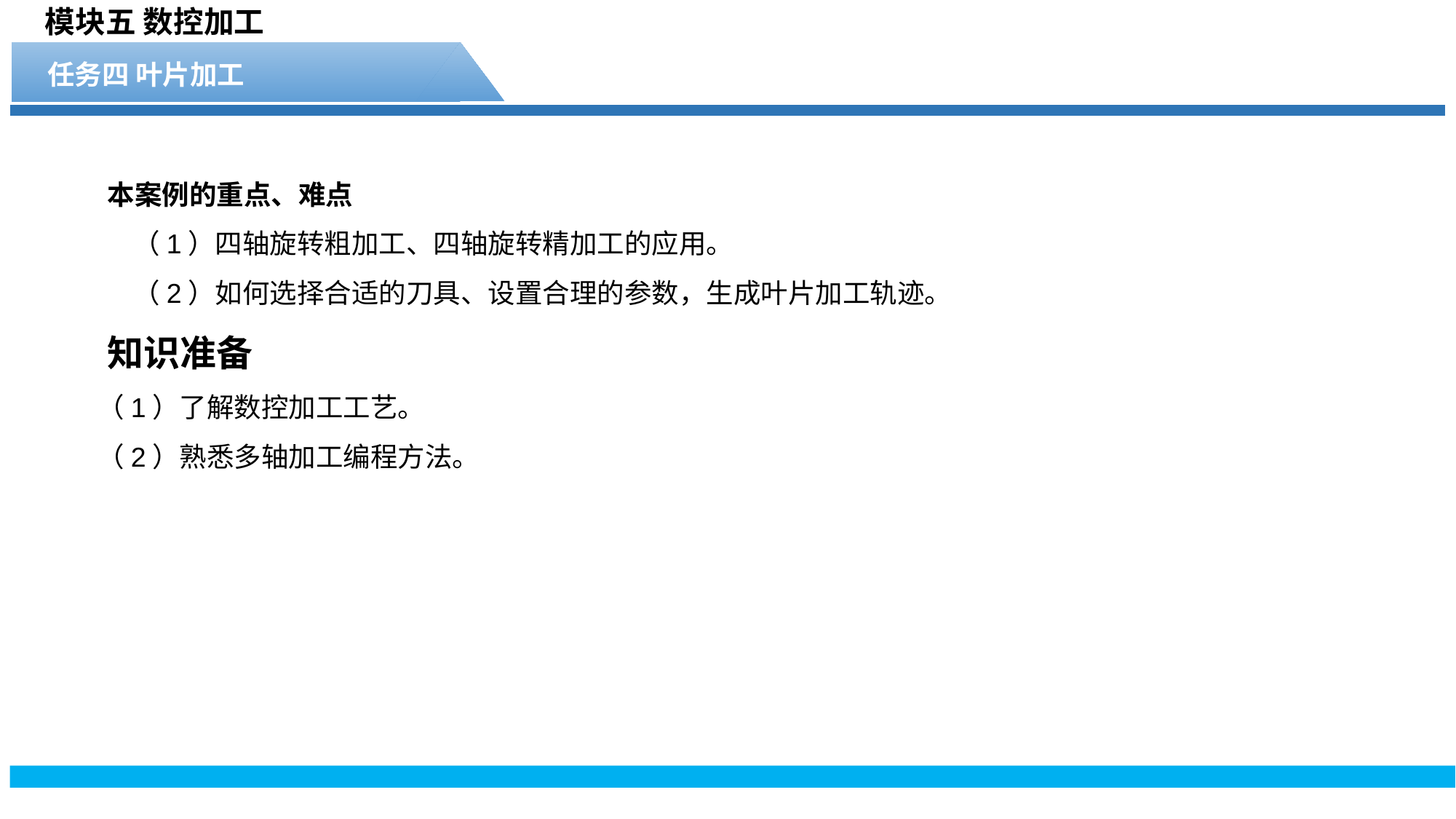

模块五 数控加工

任务四 叶片加工
本案例的重点、难点
   （1）四轴旋转粗加工、四轴旋转精加工的应用。
   （2）如何选择合适的刀具、设置合理的参数，生成叶片加工轨迹。
知识准备
（1）了解数控加工工艺。
（2）熟悉多轴加工编程方法。